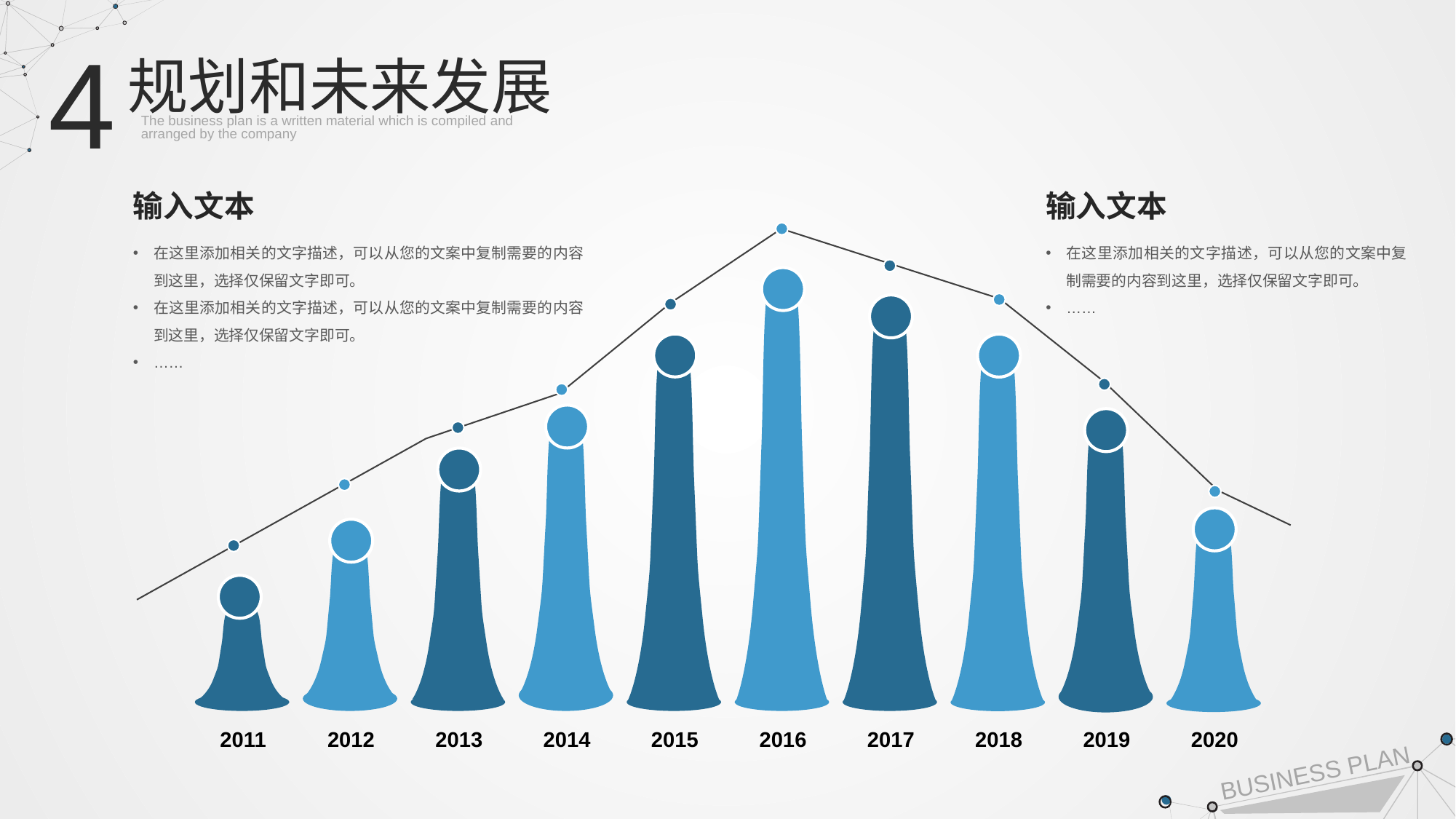

4
规划和未来发展
The business plan is a written material which is compiled and
arranged by the company
输入文本
输入文本

在这里添加相关的文字描述，可以从您的文案中复制需要的内容到这里，选择仅保留文字即可。
在这里添加相关的文字描述，可以从您的文案中复制需要的内容到这里，选择仅保留文字即可。
……

在这里添加相关的文字描述，可以从您的文案中复制需要的内容到这里，选择仅保留文字即可。
……

2011
2012
2013
2014
2015
2016
2017
2018
2019
2020